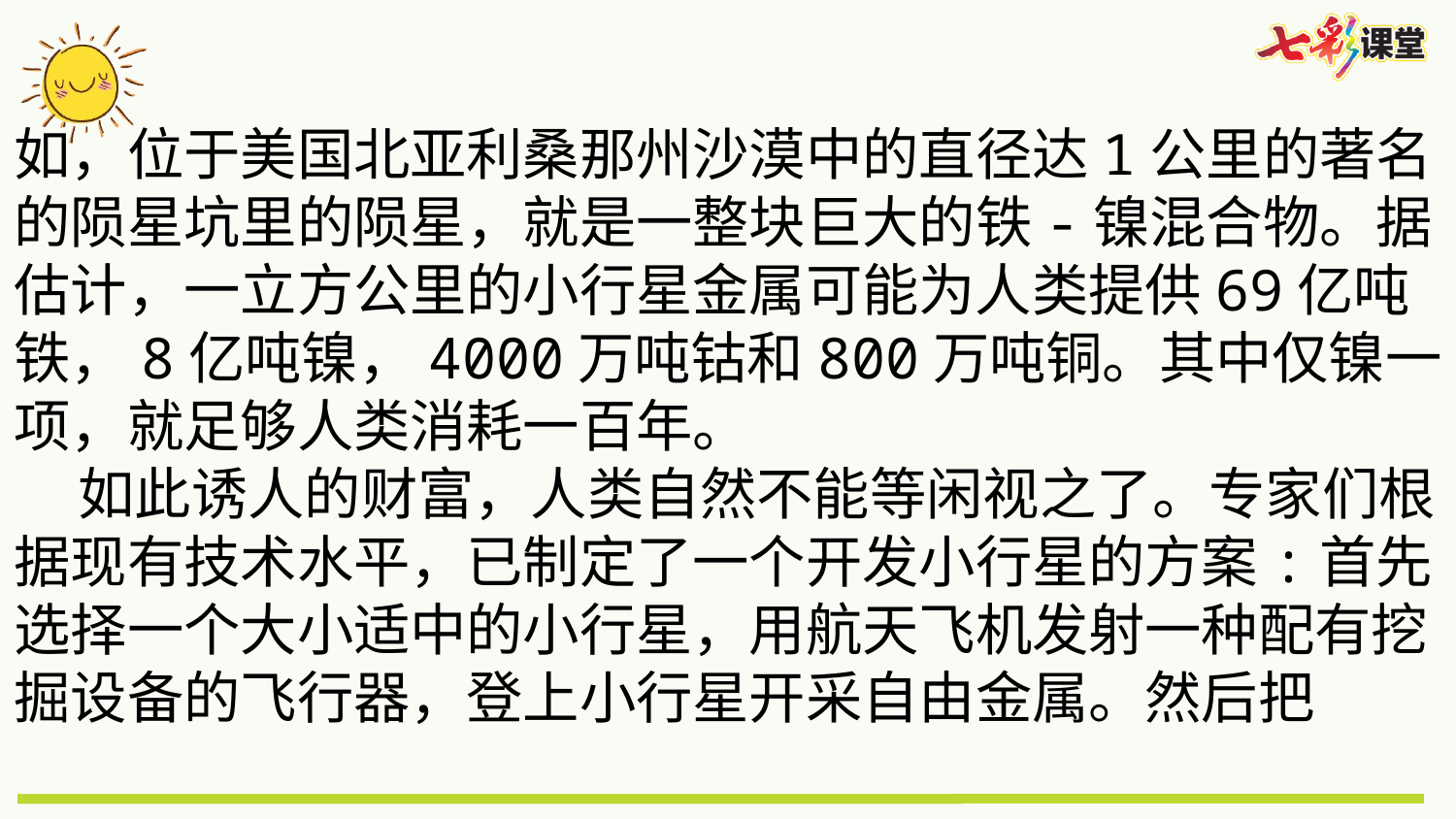

如，位于美国北亚利桑那州沙漠中的直径达1公里的著名的陨星坑里的陨星，就是一整块巨大的铁-镍混合物。据估计，一立方公里的小行星金属可能为人类提供69亿吨铁，8亿吨镍，4000万吨钴和800万吨铜。其中仅镍一项，就足够人类消耗一百年。
    如此诱人的财富，人类自然不能等闲视之了。专家们根据现有技术水平，已制定了一个开发小行星的方案:首先选择一个大小适中的小行星，用航天飞机发射一种配有挖掘设备的飞行器，登上小行星开采自由金属。然后把